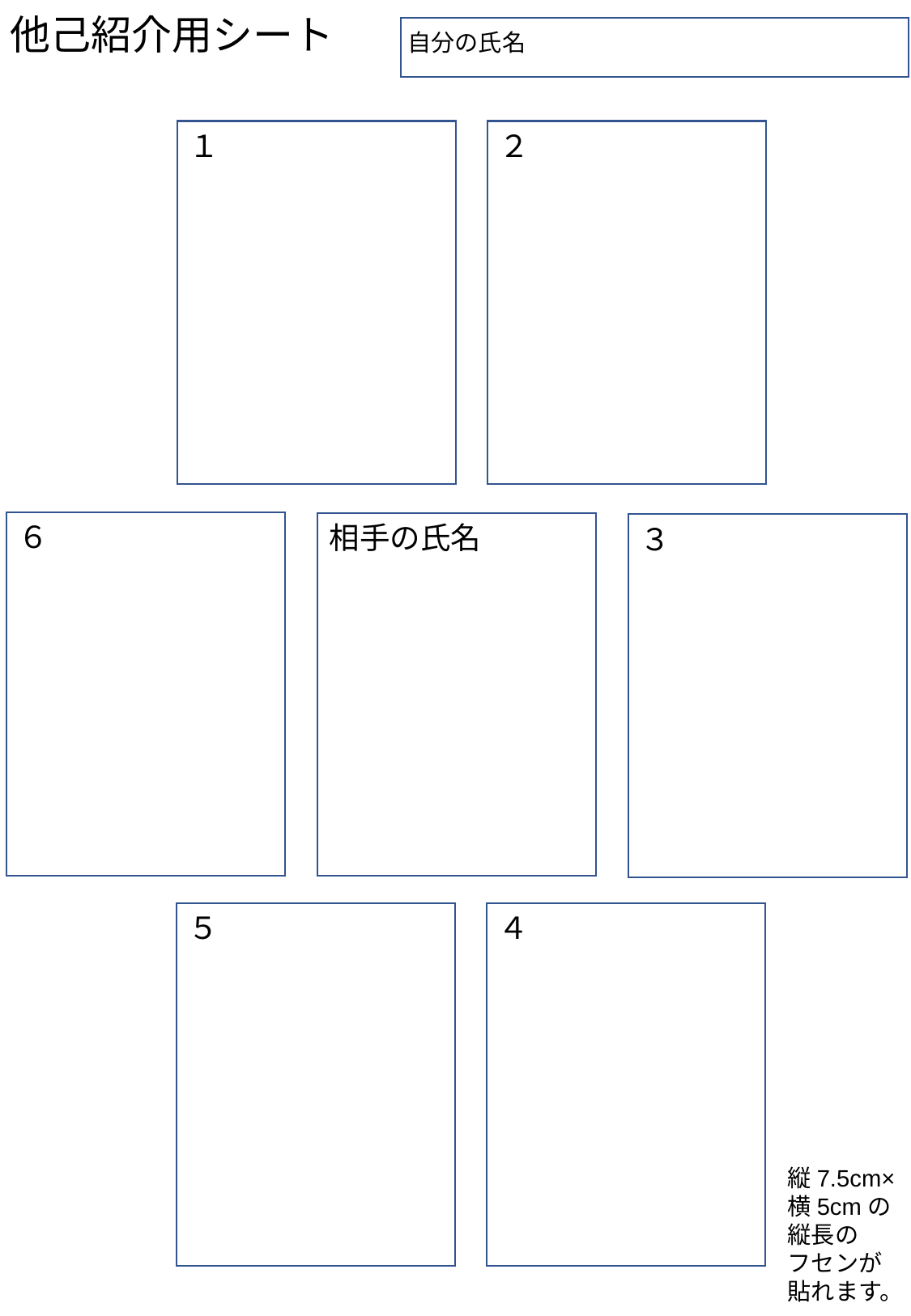

他己紹介用シート

自分の氏名

１
２

６

相手の氏名

３

５

４
縦7.5cm×
横5cmの
縦長の
フセンが
貼れます。